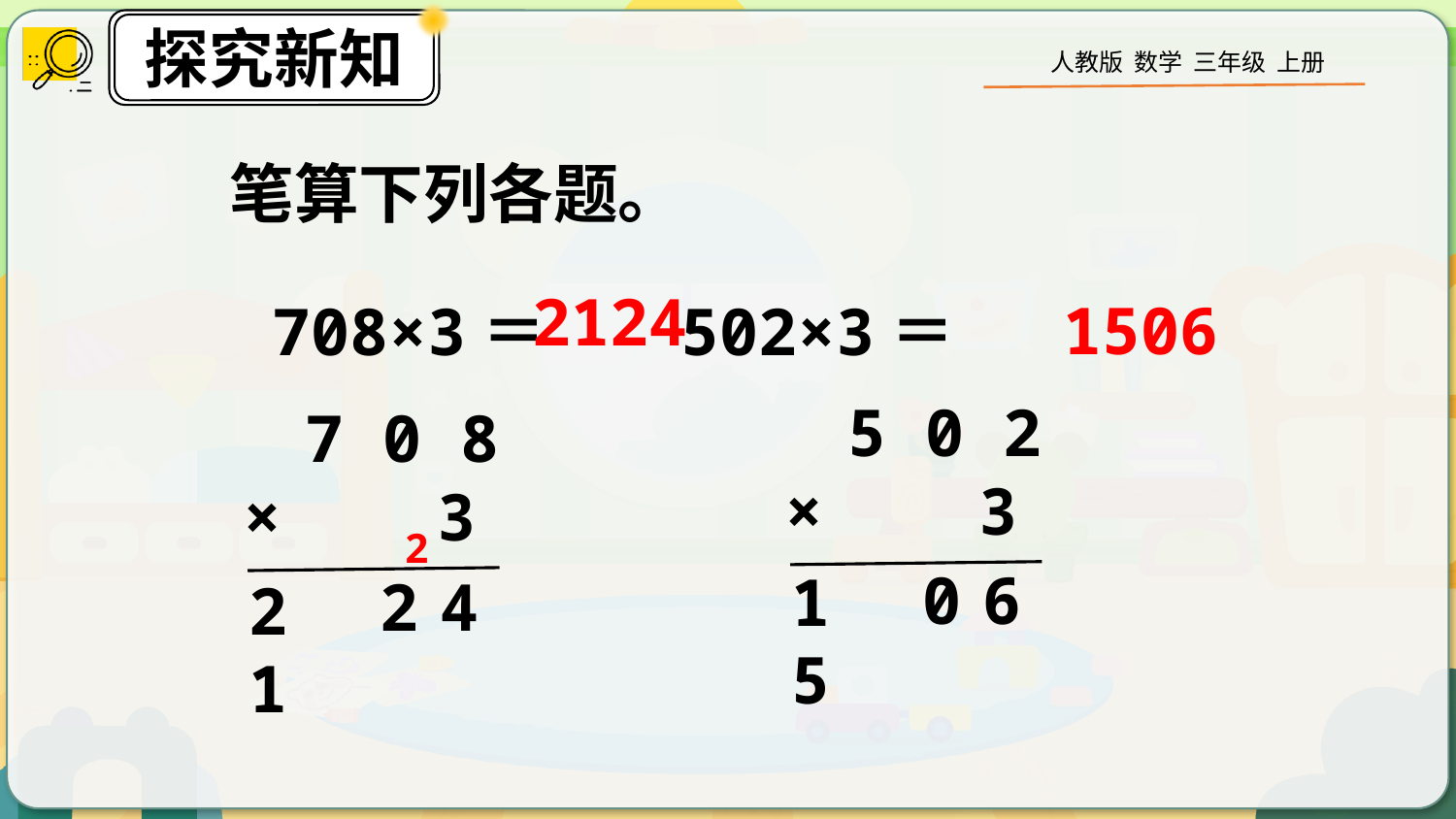

笔算下列各题。
2124
1506
708×3＝        502×3＝
5 0 2
7 0 8
 2
×    3
×    3
0
6
1 5
2
4

2 1